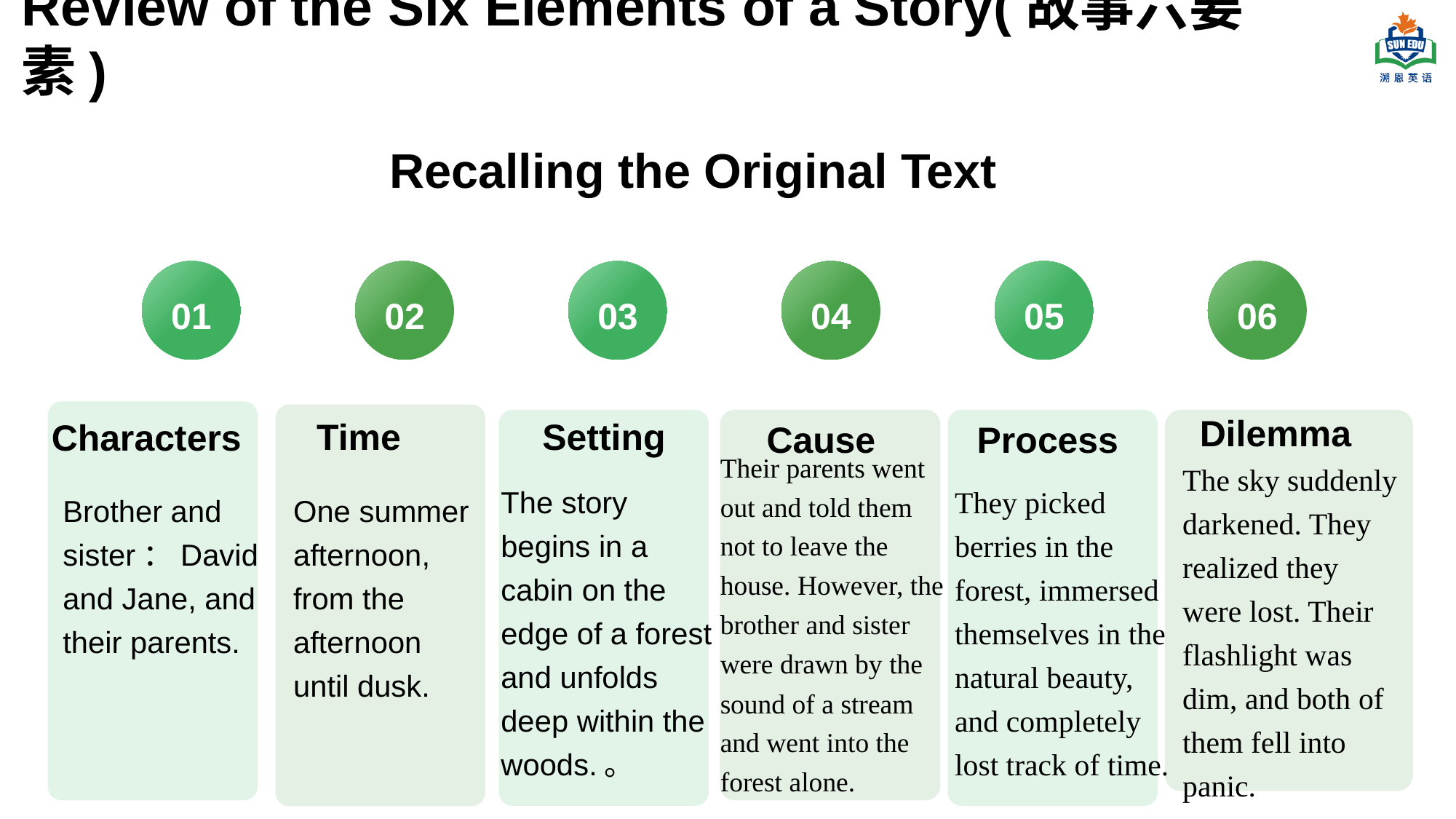

# Review of the Six Elements of a Story(故事六要素)
Recalling the Original Text

01
Characters

Brother and sister：David and Jane, and their parents.
02
Time

One summer afternoon, from the afternoon until dusk.
03
Setting

The story begins in a cabin on the edge of a forest and unfolds deep within the woods.。
04
Cause

Their parents went out and told them not to leave the house. However, the brother and sister were drawn by the sound of a stream and went into the forest alone.
05
Process

They picked berries in the forest, immersed themselves in the natural beauty, and completely lost track of time.
06
Dilemma

The sky suddenly darkened. They realized they were lost. Their flashlight was dim, and both of them fell into panic.